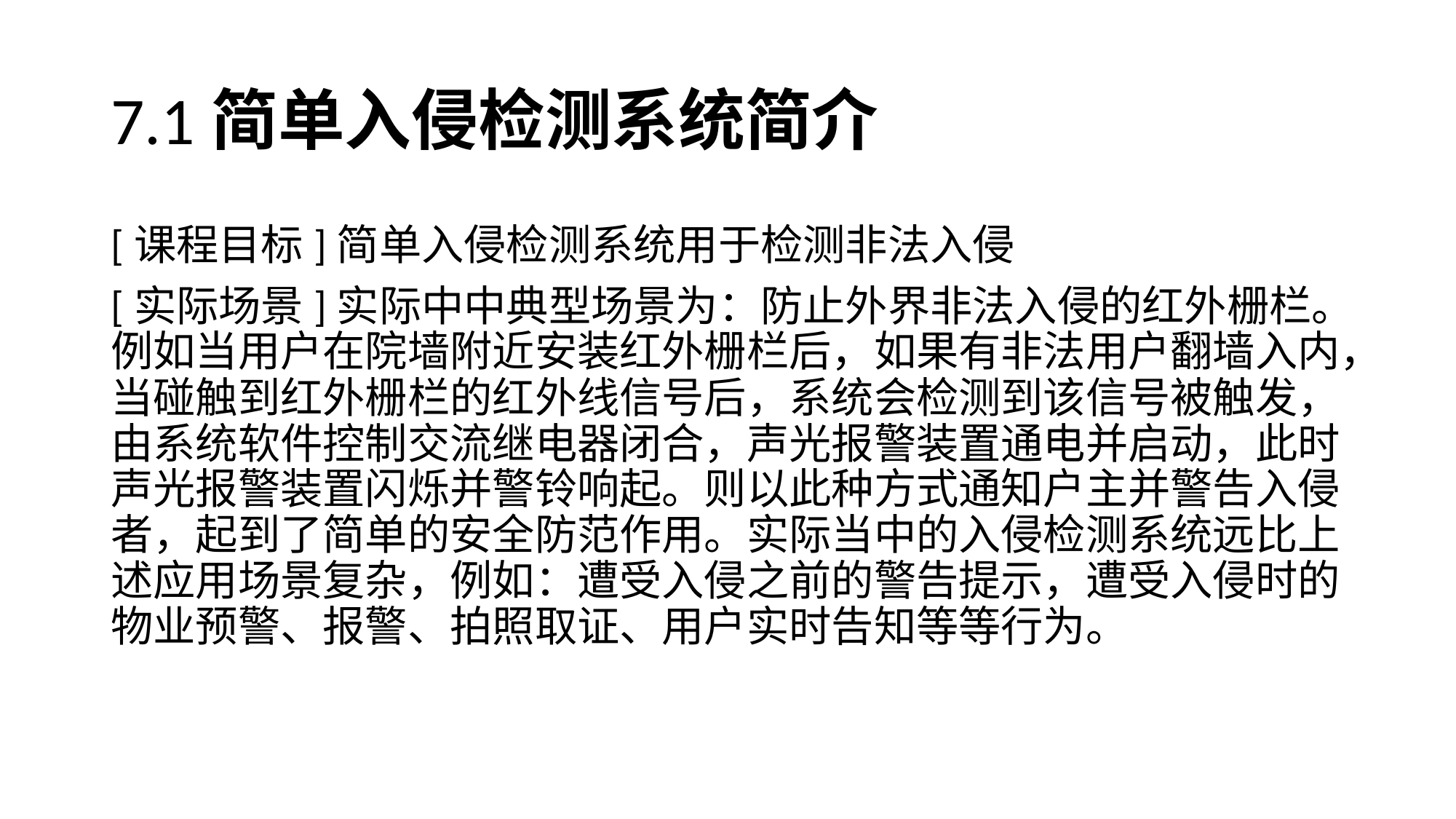

# 7.1简单入侵检测系统简介
[课程目标]简单入侵检测系统用于检测非法入侵
[实际场景]实际中中典型场景为：防止外界非法入侵的红外栅栏。例如当用户在院墙附近安装红外栅栏后，如果有非法用户翻墙入内，当碰触到红外栅栏的红外线信号后，系统会检测到该信号被触发，由系统软件控制交流继电器闭合，声光报警装置通电并启动，此时声光报警装置闪烁并警铃响起。则以此种方式通知户主并警告入侵者，起到了简单的安全防范作用。实际当中的入侵检测系统远比上述应用场景复杂，例如：遭受入侵之前的警告提示，遭受入侵时的物业预警、报警、拍照取证、用户实时告知等等行为。